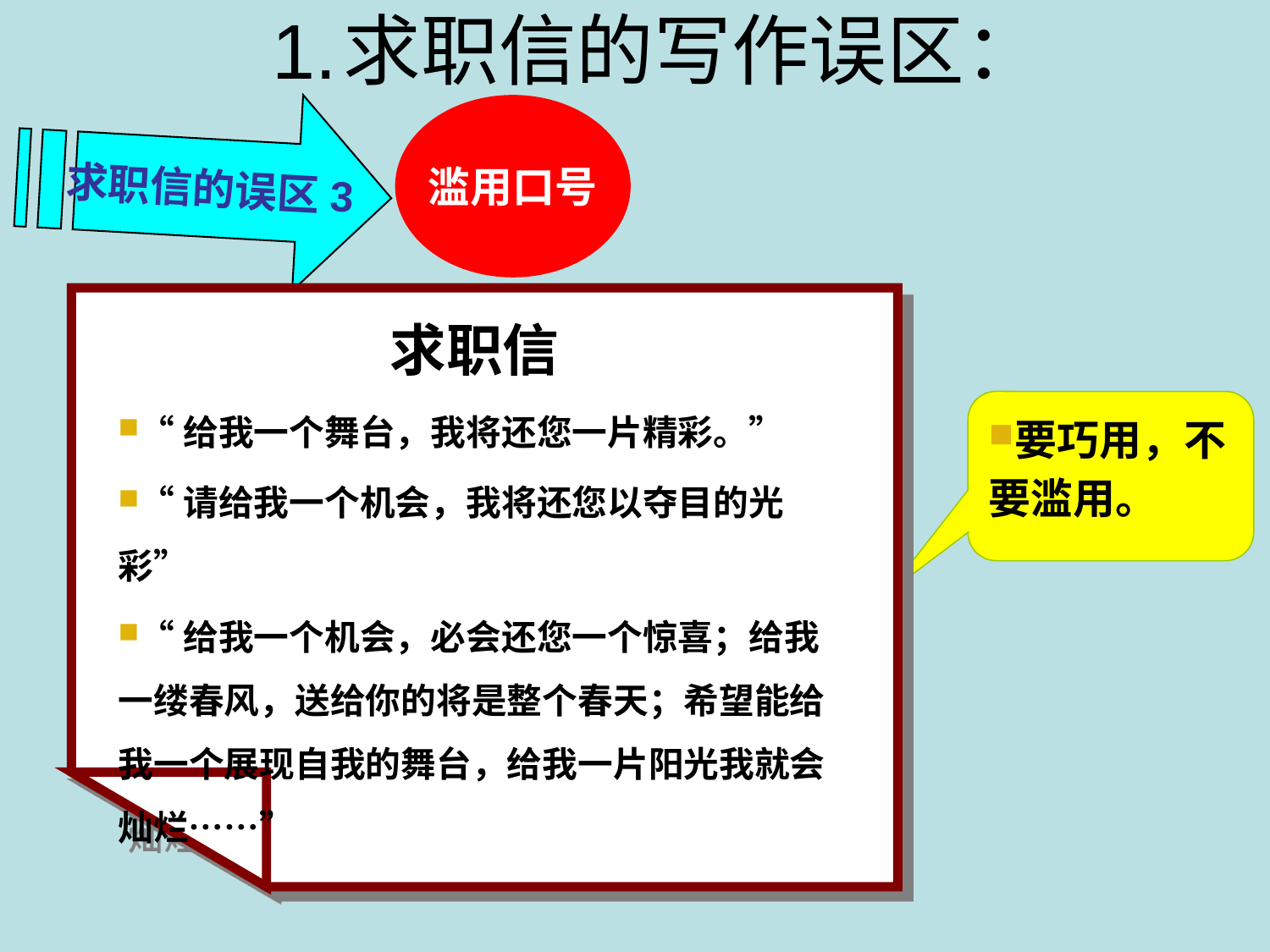

求职信的写作误区：
求职信的误区3
滥用口号
求职信
“给我一个舞台，我将还您一片精彩。”
“请给我一个机会，我将还您以夺目的光彩”
“给我一个机会，必会还您一个惊喜；给我一缕春风，送给你的将是整个春天；希望能给我一个展现自我的舞台，给我一片阳光我就会灿烂……”
要巧用，不要滥用。